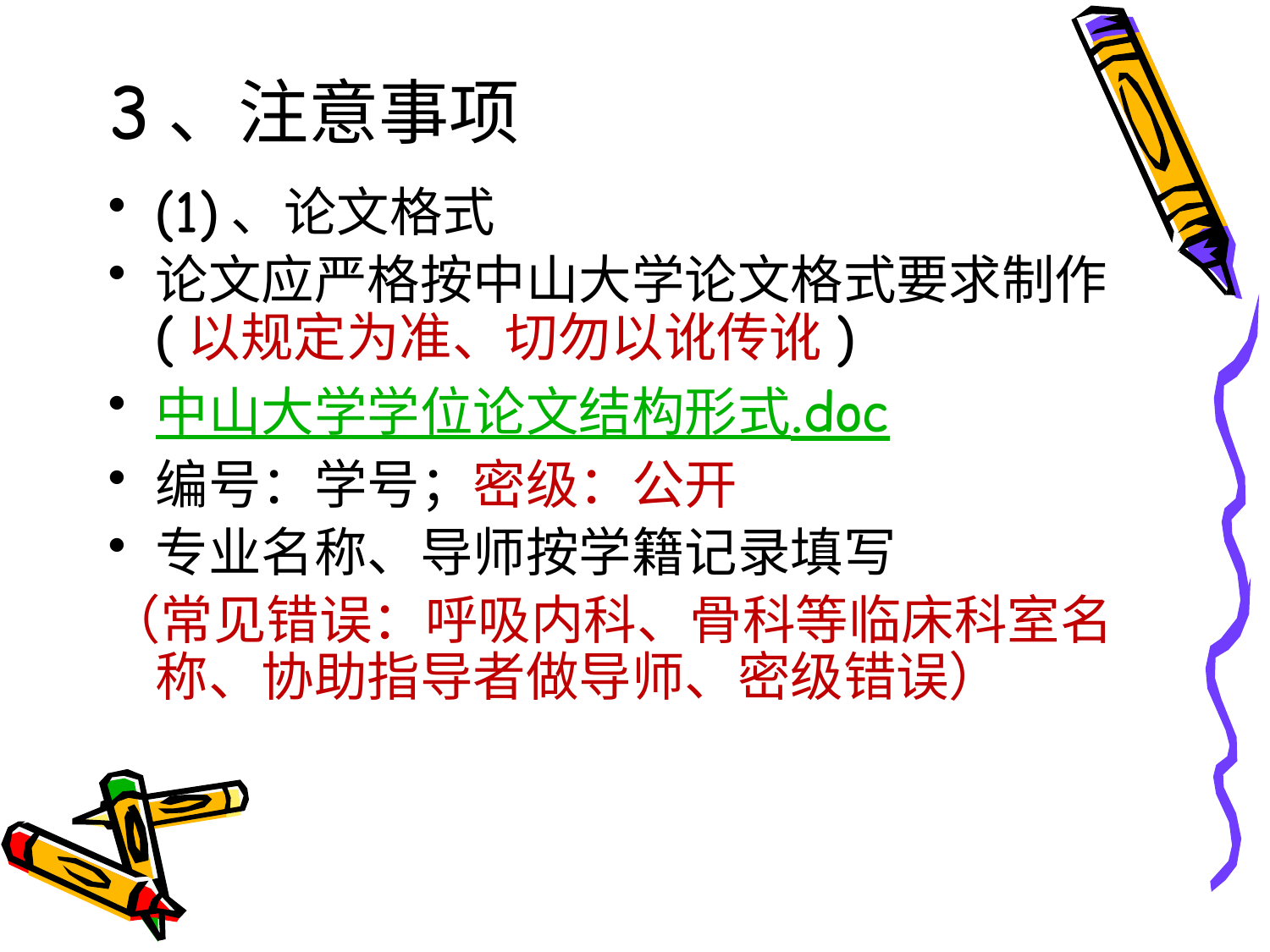

# 3、注意事项
(1)、论文格式
论文应严格按中山大学论文格式要求制作 (以规定为准、切勿以讹传讹)
中山大学学位论文结构形式.doc
编号：学号；密级：公开
专业名称、导师按学籍记录填写
（常见错误：呼吸内科、骨科等临床科室名称、协助指导者做导师、密级错误）